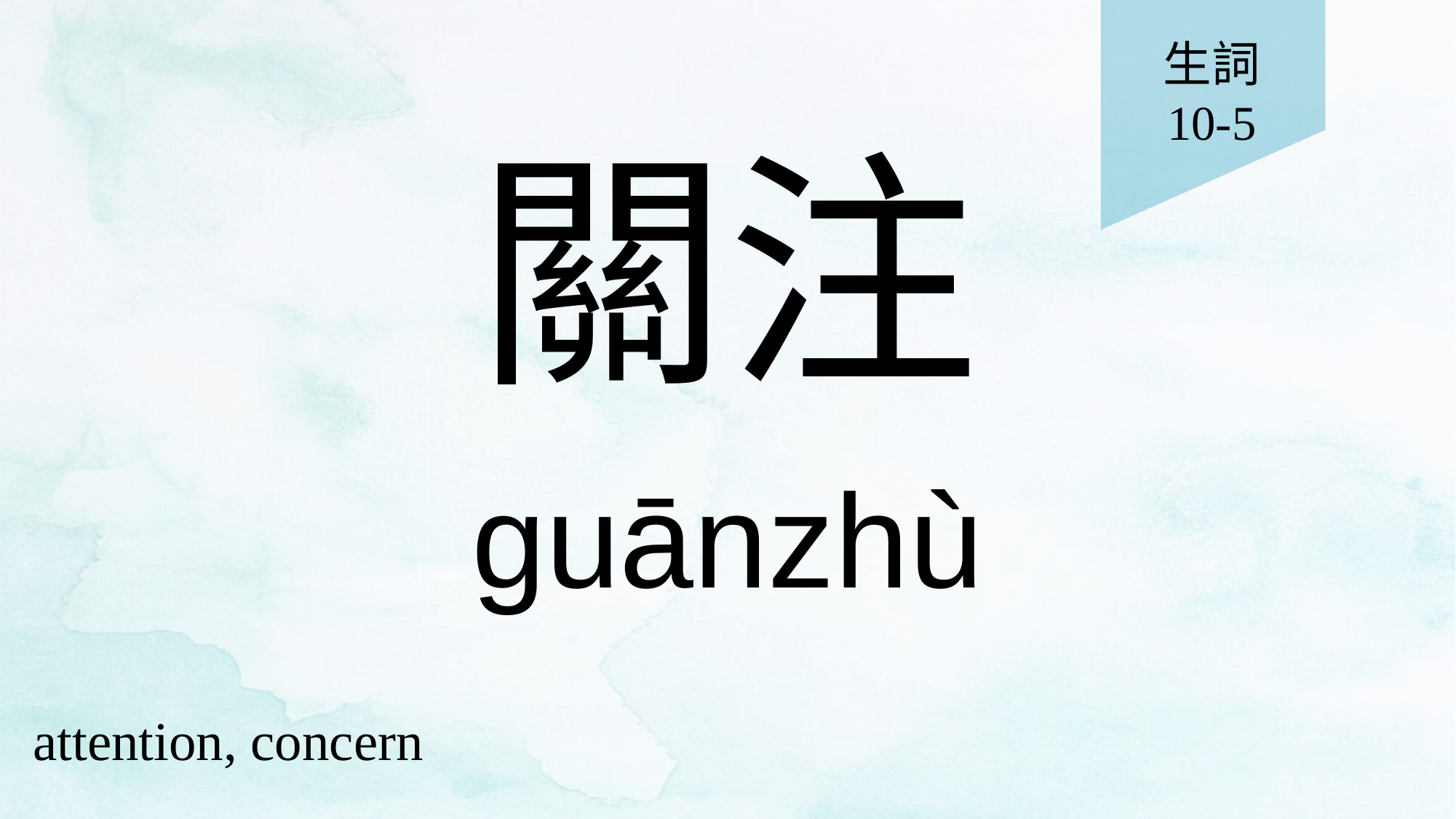

生詞
10-5
# 關注
guānzhù
attention, concern